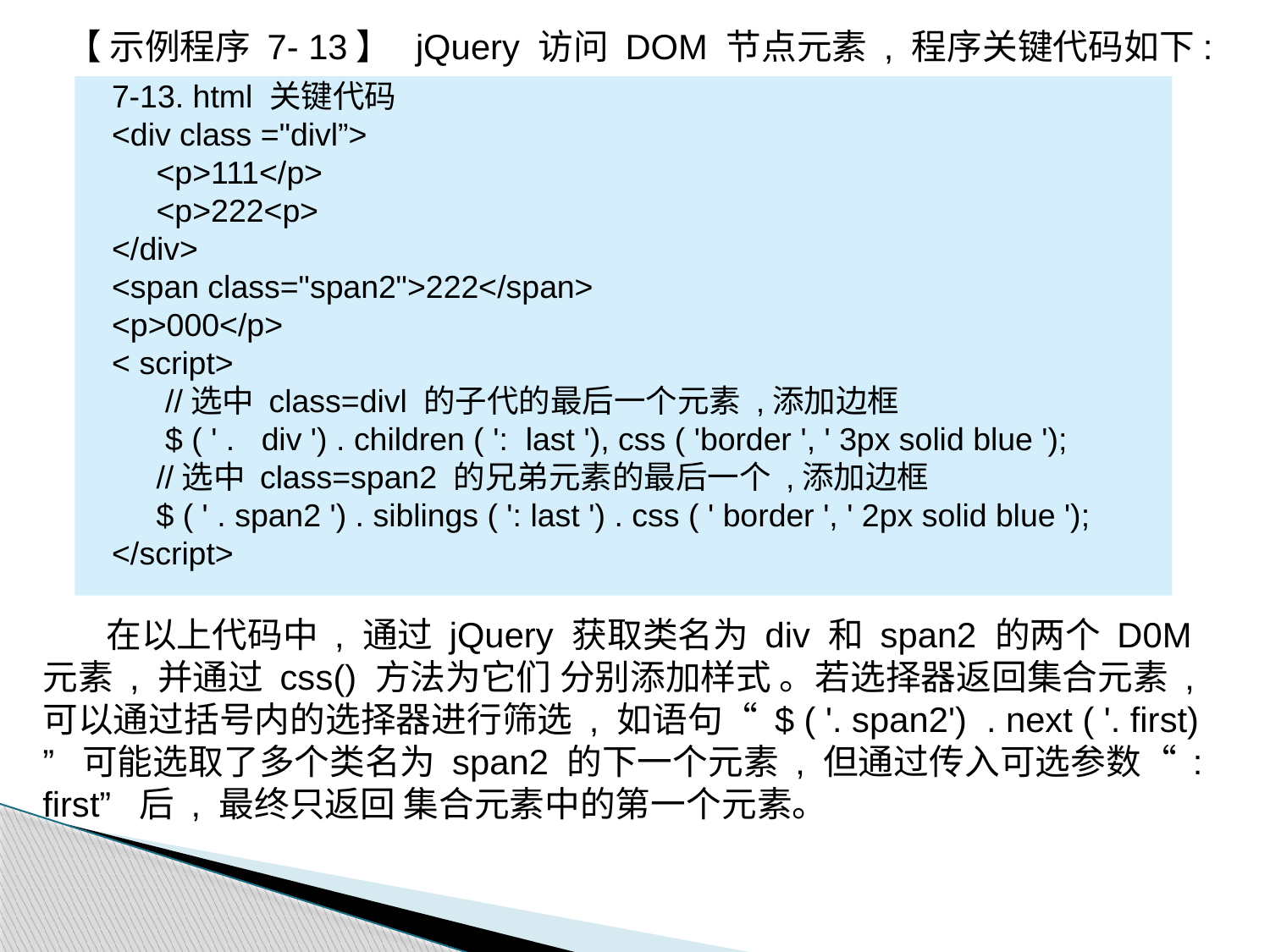

【 示例程序 7- 13】  jQuery 访问 DOM 节点元素 , 程序关键代码如下:
7-13. html 关键代码
<div class ="divl”>
     <p>111</p>
     <p>222<p>
</div>
<span class="span2">222</span>
<p>000</p>
< script>
      //选中 class=divl 的子代的最后一个元素 ,添加边框
      $ ( ' .   div ') . children ( ':  last '), css ( 'border ', ' 3px solid blue ');
     //选中 class=span2 的兄弟元素的最后一个 ,添加边框
     $ ( ' . span2 ') . siblings ( ': last ') . css ( ' border ', ' 2px solid blue ');
</script>
在以上代码中 , 通过 jQuery 获取类名为 div 和 span2 的两个 D0M 元素 , 并通过 css() 方法为它们 分别添加样式 。若选择器返回集合元素 , 可以通过括号内的选择器进行筛选 , 如语句“ $ ( '. span2')  . next ( '. first)  ”  可能选取了多个类名为 span2 的下一个元素 , 但通过传入可选参数“ : first”  后 , 最终只返回 集合元素中的第一个元素。